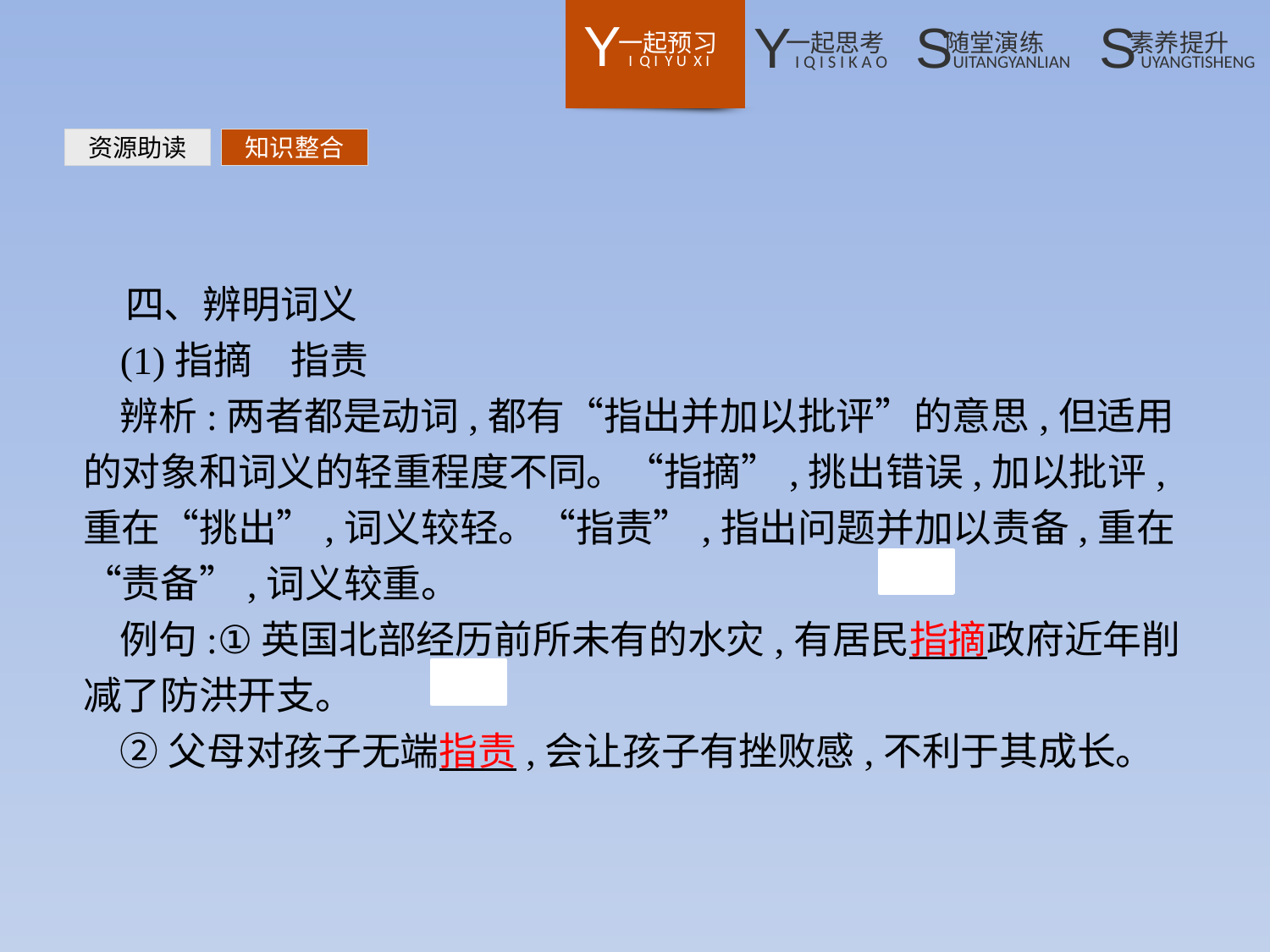

资源助读
知识整合
四、辨明词义
(1)指摘　指责
辨析:两者都是动词,都有“指出并加以批评”的意思,但适用的对象和词义的轻重程度不同。“指摘”,挑出错误,加以批评,重在“挑出”,词义较轻。“指责”,指出问题并加以责备,重在“责备”,词义较重。
例句:①英国北部经历前所未有的水灾,有居民指摘政府近年削减了防洪开支。
②父母对孩子无端指责,会让孩子有挫败感,不利于其成长。